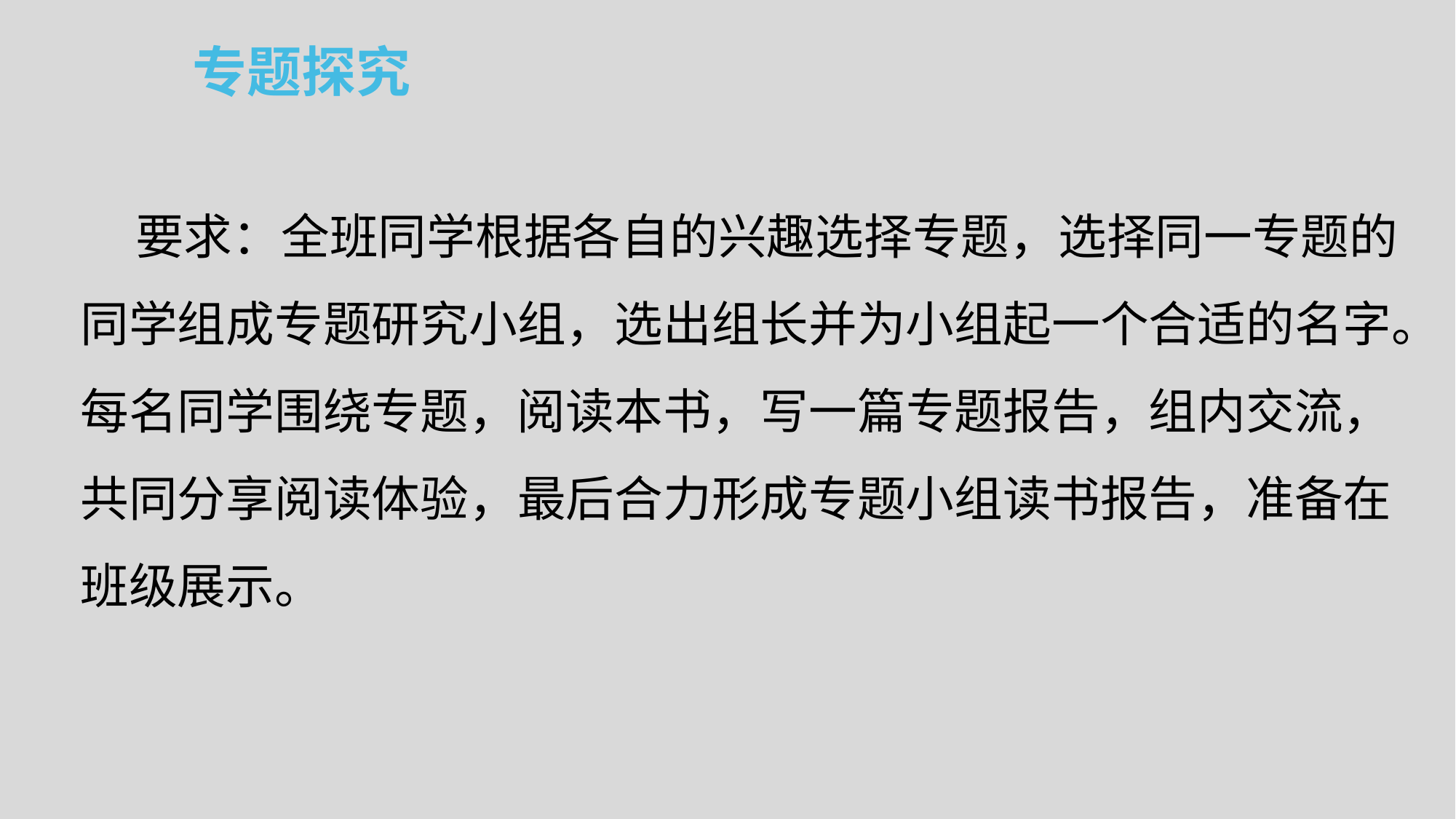

专题探究
    要求：全班同学根据各自的兴趣选择专题，选择同一专题的同学组成专题研究小组，选出组长并为小组起一个合适的名字。每名同学围绕专题，阅读本书，写一篇专题报告，组内交流，共同分享阅读体验，最后合力形成专题小组读书报告，准备在班级展示。